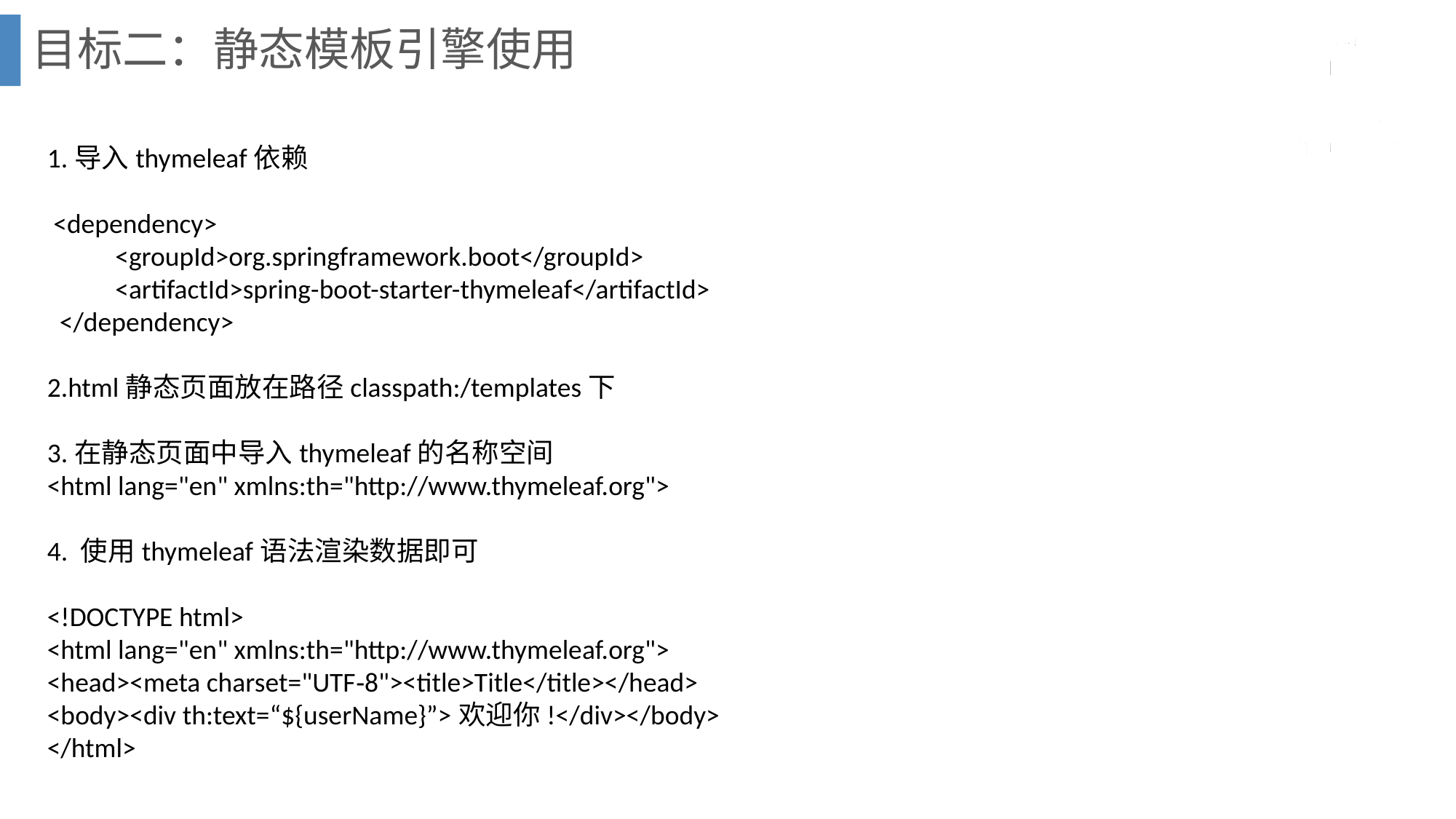

目标二：静态模板引擎使用
1.导入thymeleaf依赖

 <dependency>
           <groupId>org.springframework.boot</groupId>
           <artifactId>spring-boot-starter-thymeleaf</artifactId>
  </dependency>

2.html静态页面放在路径classpath:/templates下

3.在静态页面中导入thymeleaf的名称空间
<html lang="en" xmlns:th="http://www.thymeleaf.org">

4. 使用thymeleaf语法渲染数据即可

<!DOCTYPE html>
<html lang="en" xmlns:th="http://www.thymeleaf.org">
<head><meta charset="UTF‐8"><title>Title</title></head>
<body><div th:text=“${userName}”>欢迎你!</div></body>
</html>
14